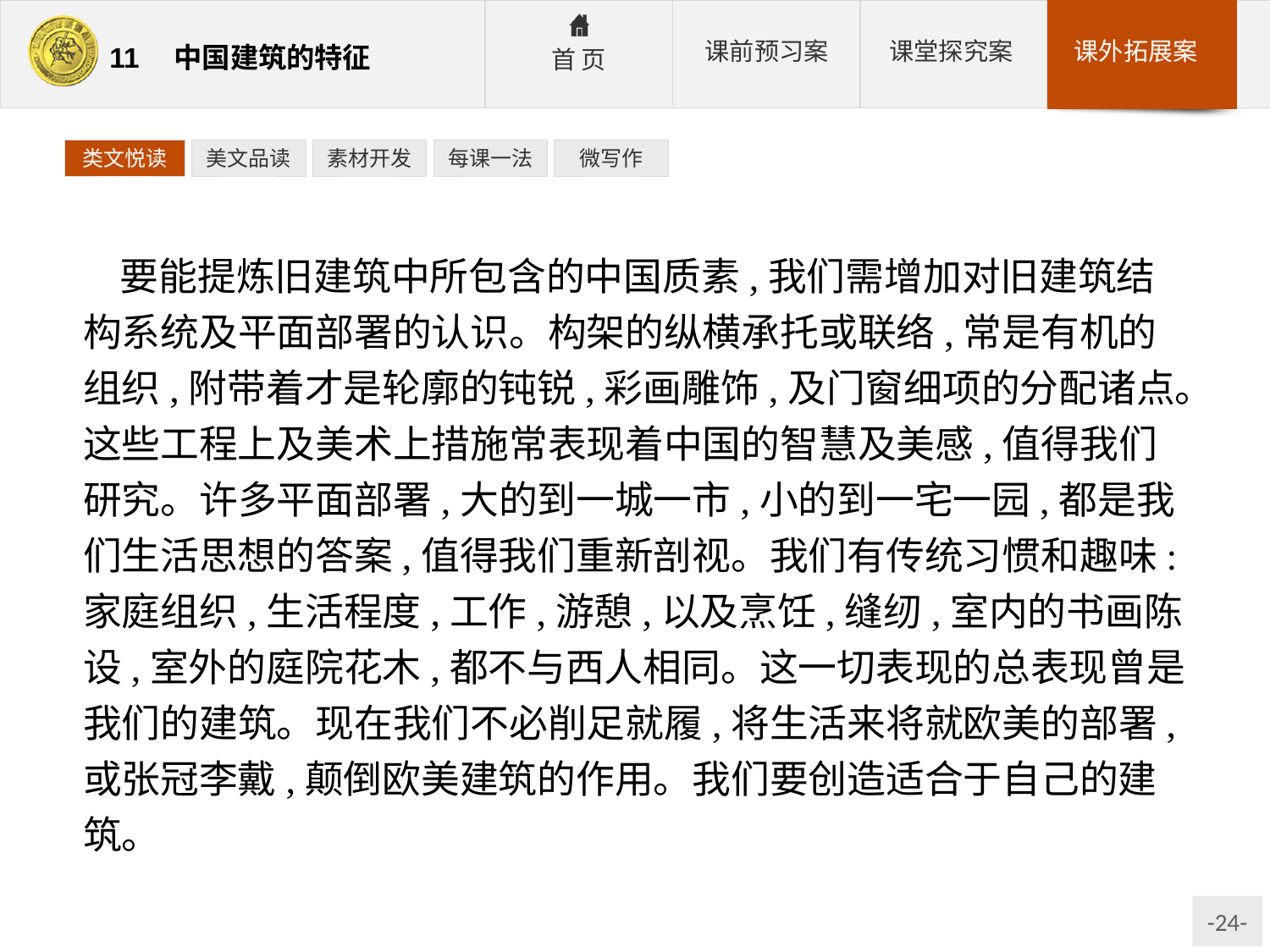

类文悦读
美文品读
素材开发
每课一法
微写作
要能提炼旧建筑中所包含的中国质素,我们需增加对旧建筑结构系统及平面部署的认识。构架的纵横承托或联络,常是有机的组织,附带着才是轮廓的钝锐,彩画雕饰,及门窗细项的分配诸点。这些工程上及美术上措施常表现着中国的智慧及美感,值得我们研究。许多平面部署,大的到一城一市,小的到一宅一园,都是我们生活思想的答案,值得我们重新剖视。我们有传统习惯和趣味:家庭组织,生活程度,工作,游憩,以及烹饪,缝纫,室内的书画陈设,室外的庭院花木,都不与西人相同。这一切表现的总表现曾是我们的建筑。现在我们不必削足就履,将生活来将就欧美的部署,或张冠李戴,颠倒欧美建筑的作用。我们要创造适合于自己的建筑。